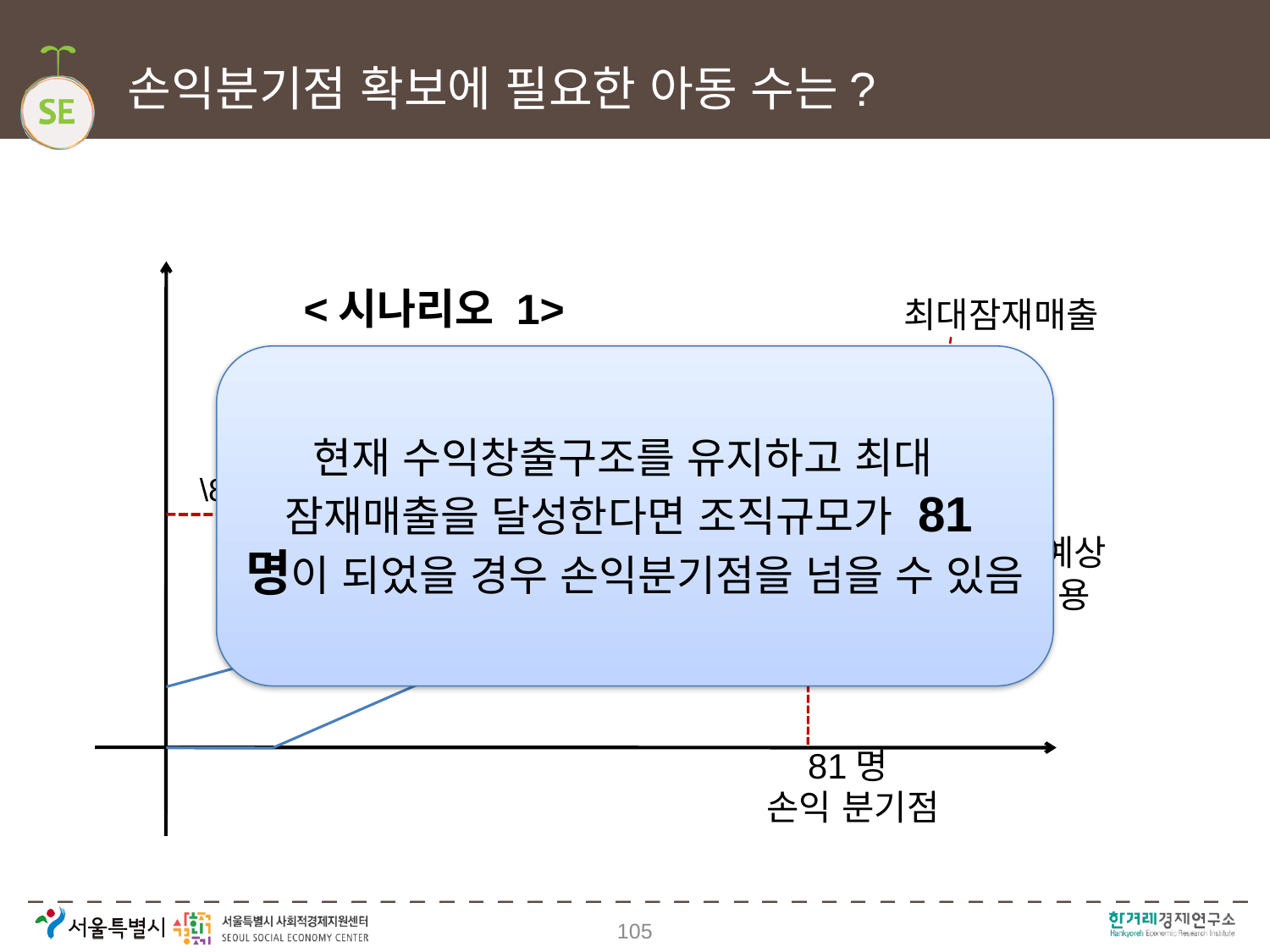

# 손익분기점 확보에 필요한 아동 수는?
최대잠재매출
총예상
비용
81명
손익 분기점
<시나리오 1>
\82,110,925
현재 수익창출구조를 유지하고 최대   잠재매출을 달성한다면 조직규모가 81명이 되었을 경우 손익분기점을 넘을 수 있음
105